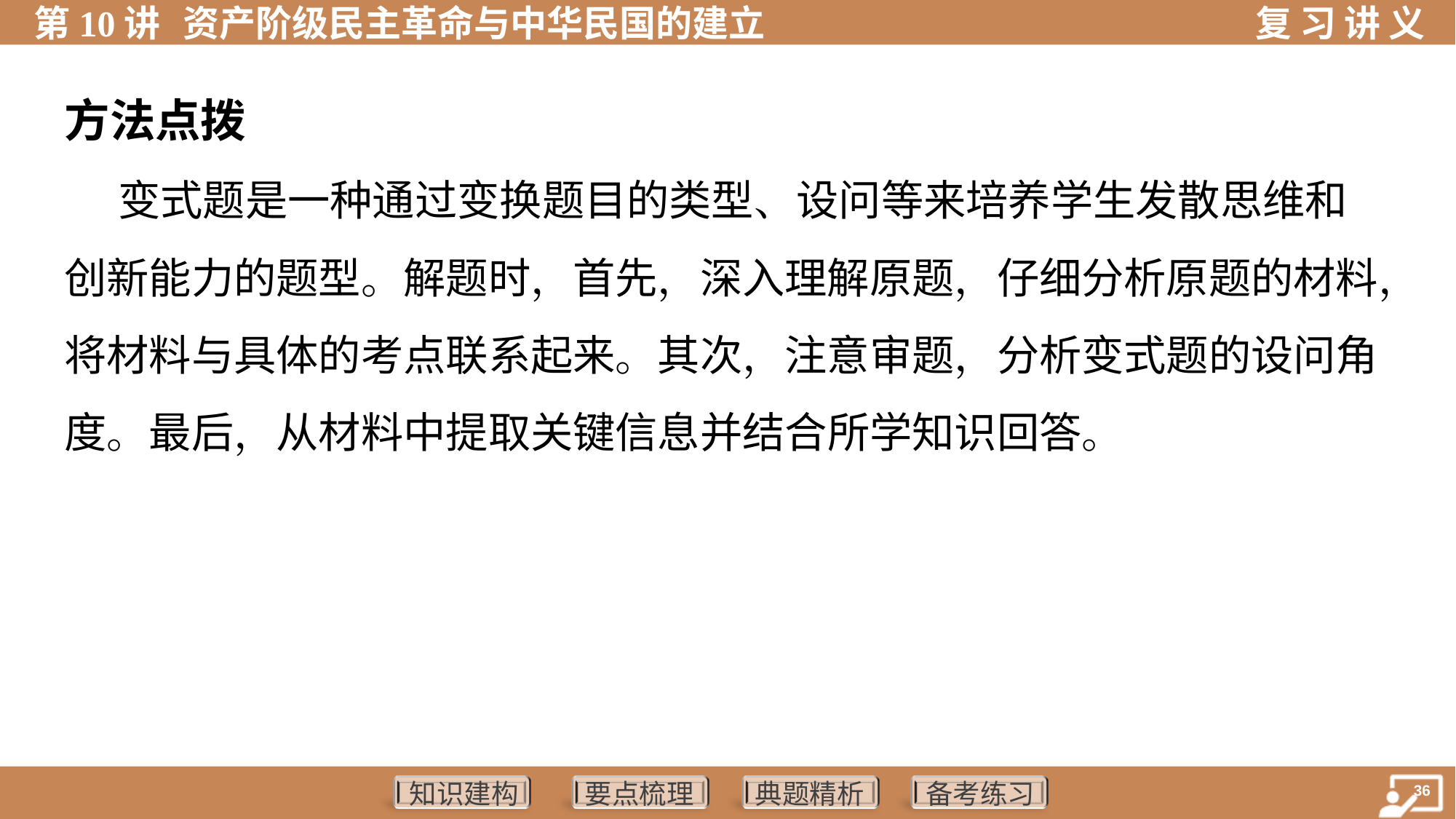

方法点拨
    变式题是一种通过变换题目的类型、设问等来培养学生发散思维和
创新能力的题型。解题时，首先，深入理解原题，仔细分析原题的材料，
将材料与具体的考点联系起来。其次，注意审题，分析变式题的设问角
度。最后，从材料中提取关键信息并结合所学知识回答。